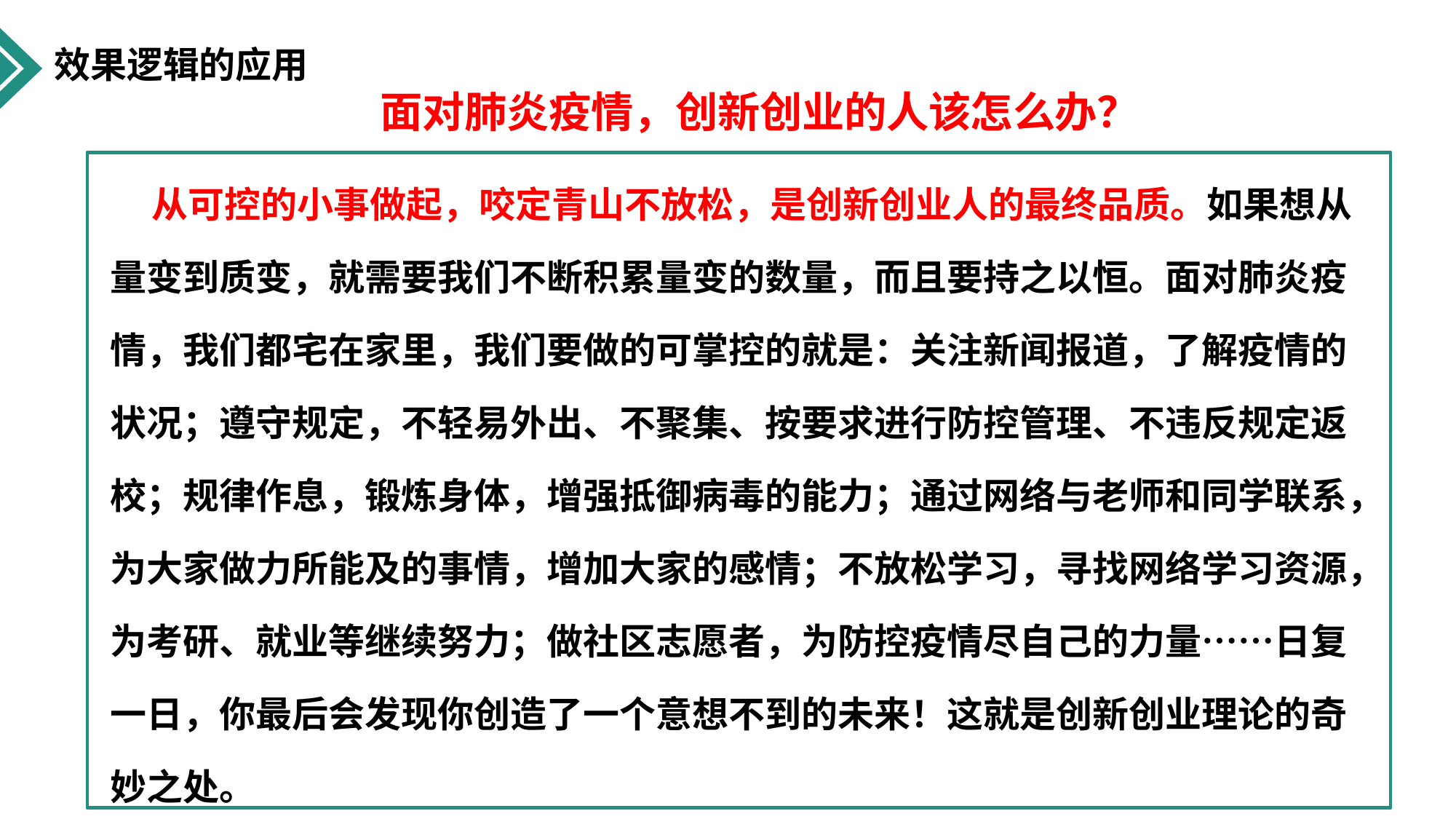

效果逻辑的应用
面对肺炎疫情，创新创业的人该怎么办？
    从可控的小事做起，咬定青山不放松，是创新创业人的最终品质。如果想从量变到质变，就需要我们不断积累量变的数量，而且要持之以恒。面对肺炎疫情，我们都宅在家里，我们要做的可掌控的就是：关注新闻报道，了解疫情的状况；遵守规定，不轻易外出、不聚集、按要求进行防控管理、不违反规定返校；规律作息，锻炼身体，增强抵御病毒的能力；通过网络与老师和同学联系，为大家做力所能及的事情，增加大家的感情；不放松学习，寻找网络学习资源，为考研、就业等继续努力；做社区志愿者，为防控疫情尽自己的力量……日复一日，你最后会发现你创造了一个意想不到的未来！这就是创新创业理论的奇妙之处。